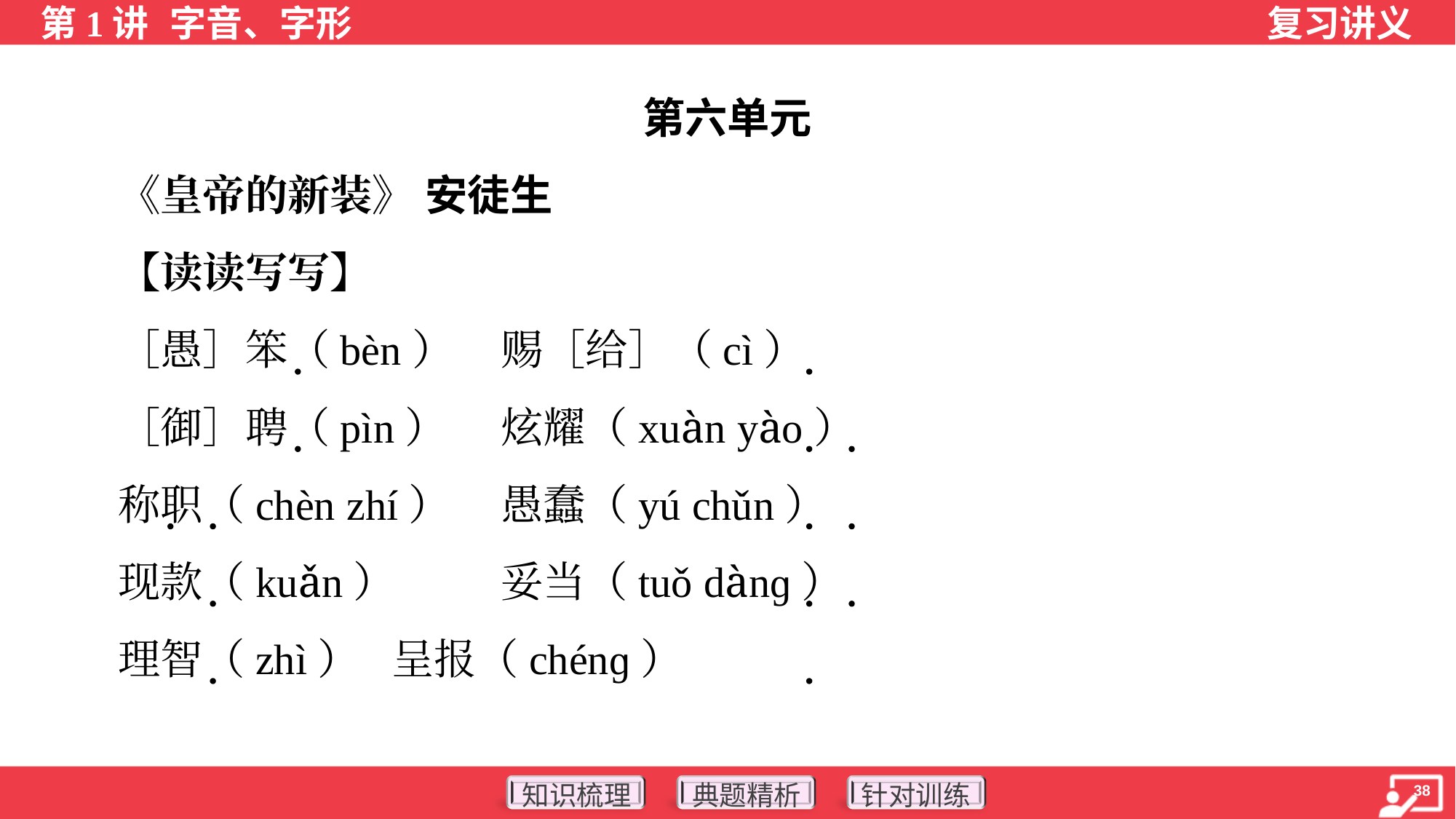

第六单元
    《皇帝的新装》 安徒生
    【读读写写】
    ［愚］笨（bèn）	赐［给］（cì）
    ［御］聘（pìn）	炫耀（xuàn yào）
    称职（chèn zhí）	愚蠢（yú chǔn）
    现款（kuǎn）	妥当（tuǒ dànɡ）
    理智（zhì）	呈报（chénɡ）